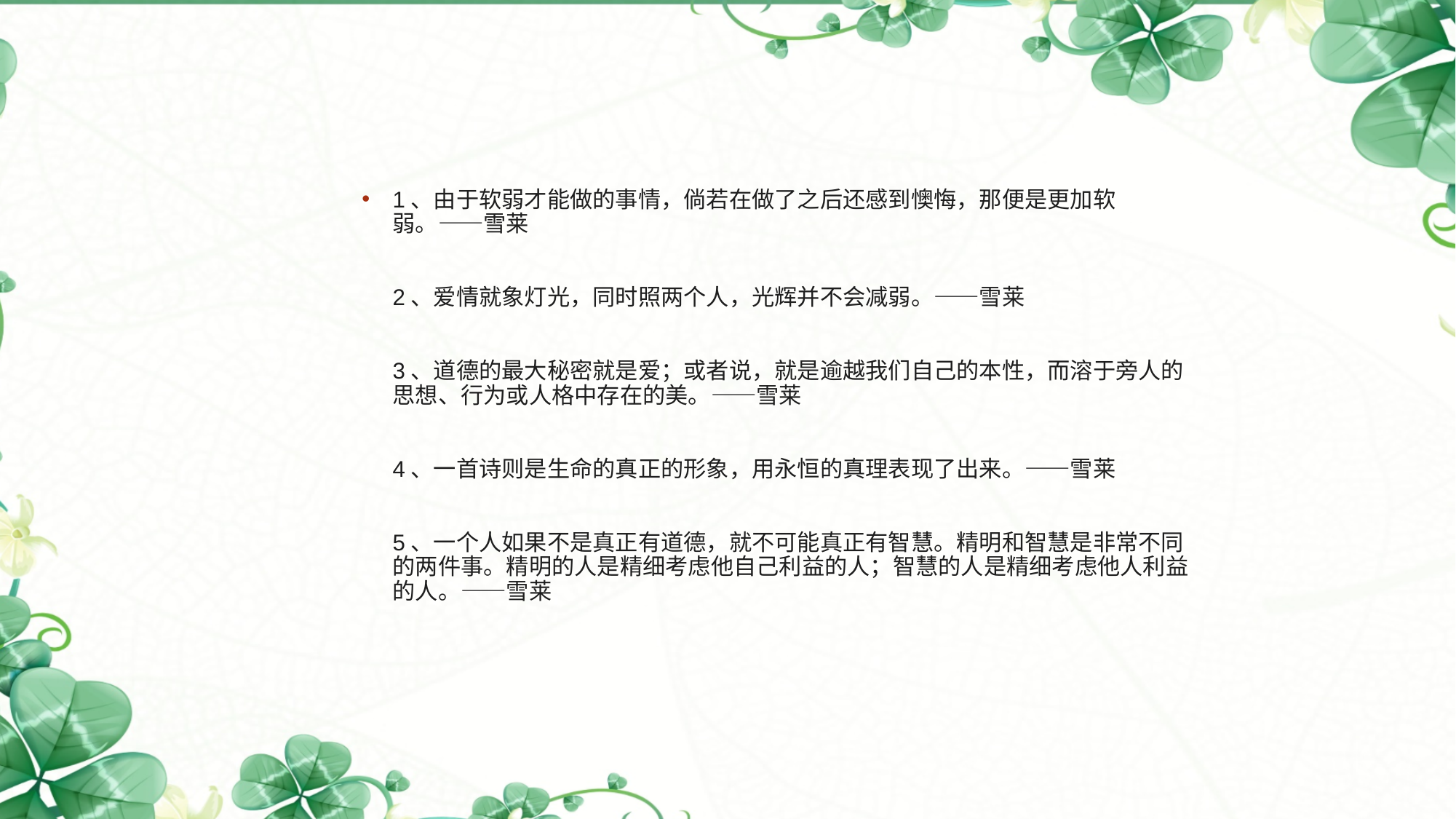

1、由于软弱才能做的事情，倘若在做了之后还感到懊悔，那便是更加软弱。――雪莱
2、爱情就象灯光，同时照两个人，光辉并不会减弱。――雪莱
3、道德的最大秘密就是爱；或者说，就是逾越我们自己的本性，而溶于旁人的思想、行为或人格中存在的美。――雪莱
4、一首诗则是生命的真正的形象，用永恒的真理表现了出来。――雪莱
5、一个人如果不是真正有道德，就不可能真正有智慧。精明和智慧是非常不同的两件事。精明的人是精细考虑他自己利益的人；智慧的人是精细考虑他人利益的人。――雪莱